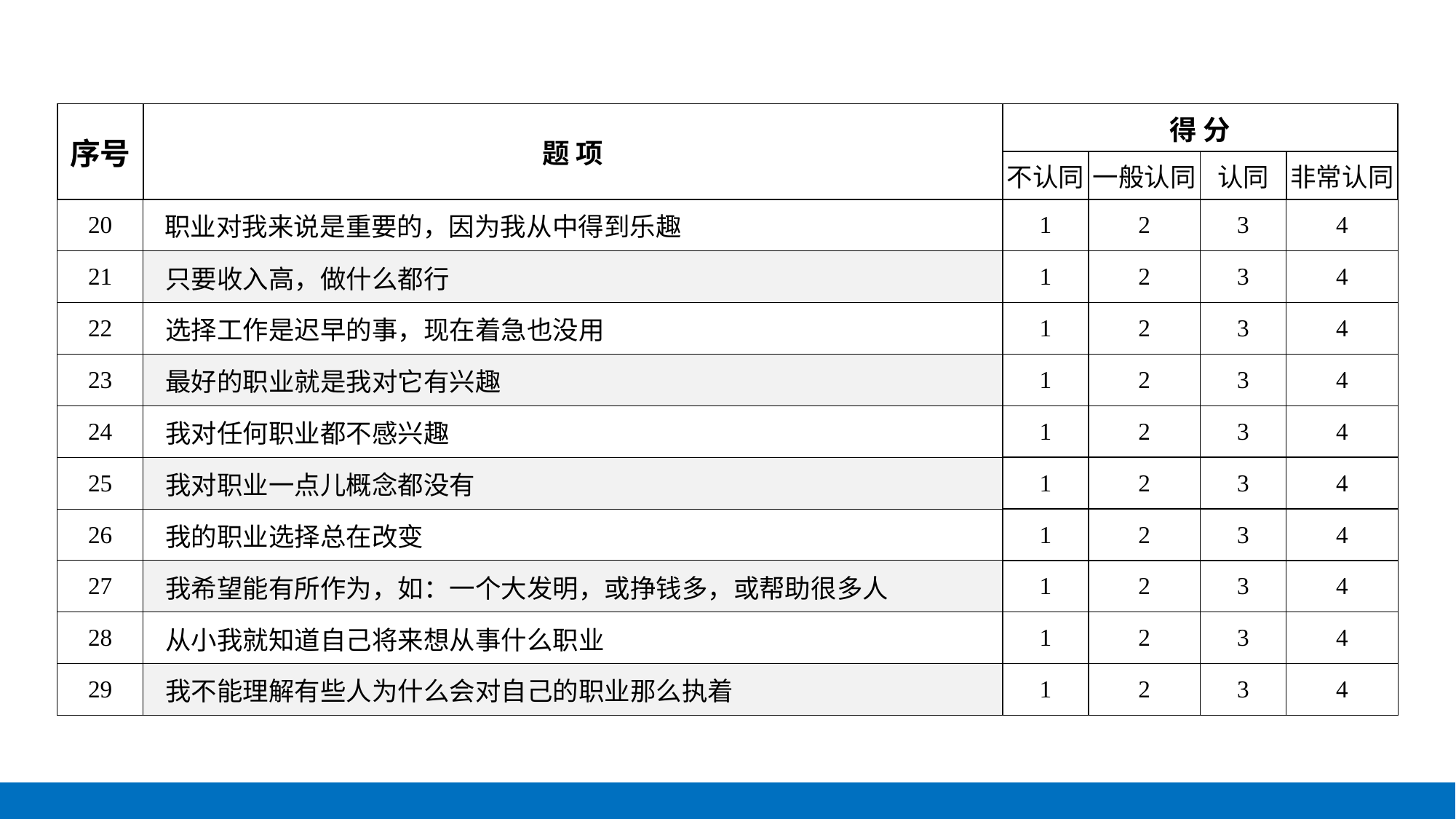

| 序号 | 题 项 | 得 分 |  |  |  |
| --- | --- | --- | --- | --- | --- |
|  |  | 不认同 | 一般认同 | 认同 | 非常认同 |
| 20 | 职业对我来说是重要的，因为我从中得到乐趣 | 1 | 2 | 3 | 4 |
| 21 | 只要收入高，做什么都行 | 1 | 2 | 3 | 4 |
| 22 | 选择工作是迟早的事，现在着急也没用 | 1 | 2 | 3 | 4 |
| 23 | 最好的职业就是我对它有兴趣 | 1 | 2 | 3 | 4 |
| 24 | 我对任何职业都不感兴趣 | 1 | 2 | 3 | 4 |
| 25 | 我对职业一点儿概念都没有 | 1 | 2 | 3 | 4 |
| 26 | 我的职业选择总在改变 | 1 | 2 | 3 | 4 |
| 27 | 我希望能有所作为，如：一个大发明，或挣钱多，或帮助很多人 | 1 | 2 | 3 | 4 |
| 28 | 从小我就知道自己将来想从事什么职业 | 1 | 2 | 3 | 4 |
| 29 | 我不能理解有些人为什么会对自己的职业那么执着 | 1 | 2 | 3 | 4 |